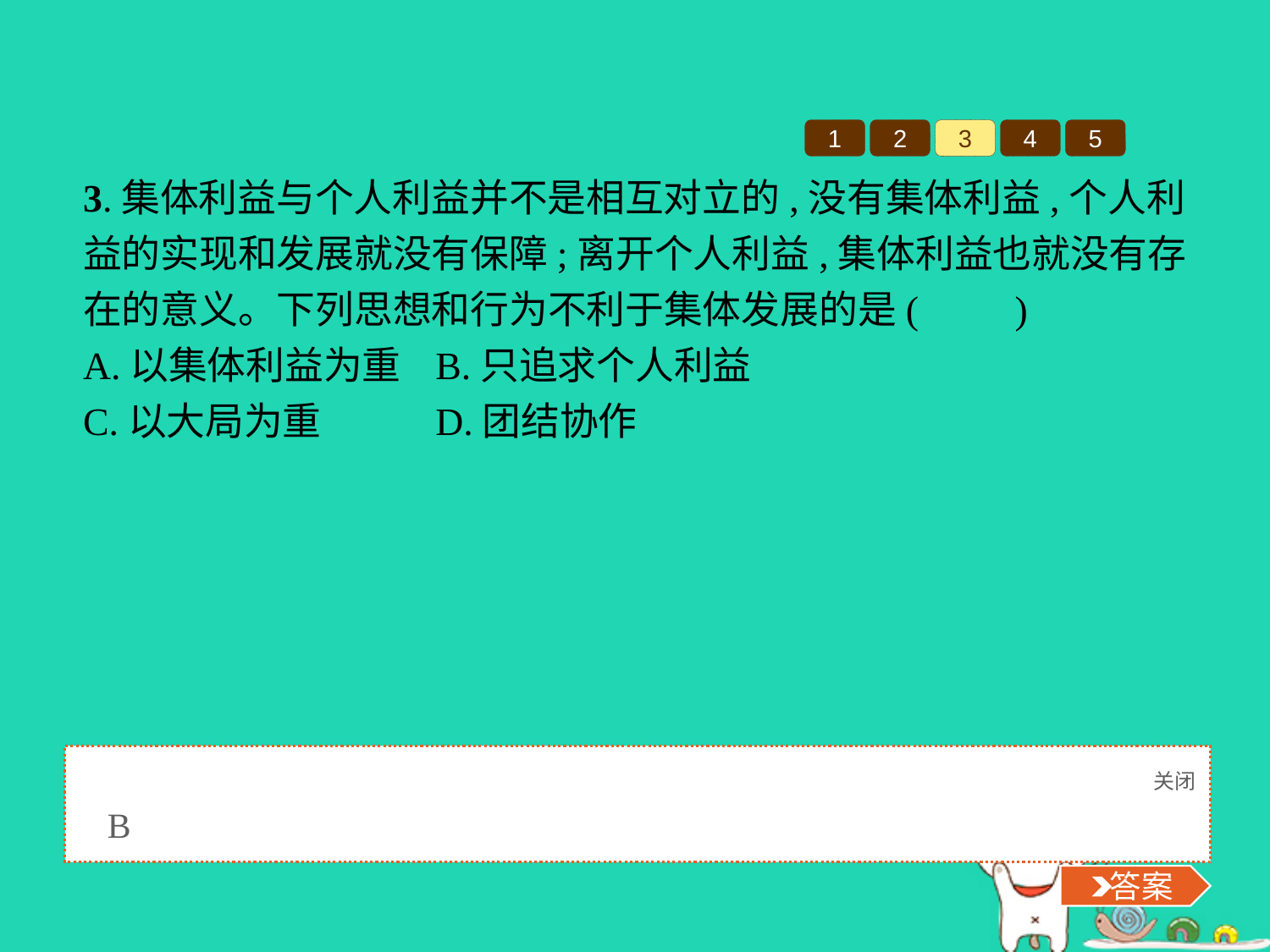

1
2
3
4
5
3.集体利益与个人利益并不是相互对立的,没有集体利益,个人利益的实现和发展就没有保障;离开个人利益,集体利益也就没有存在的意义。下列思想和行为不利于集体发展的是(　　)
A.以集体利益为重	B.只追求个人利益
C.以大局为重		D.团结协作

关闭
  答案

B
  答案